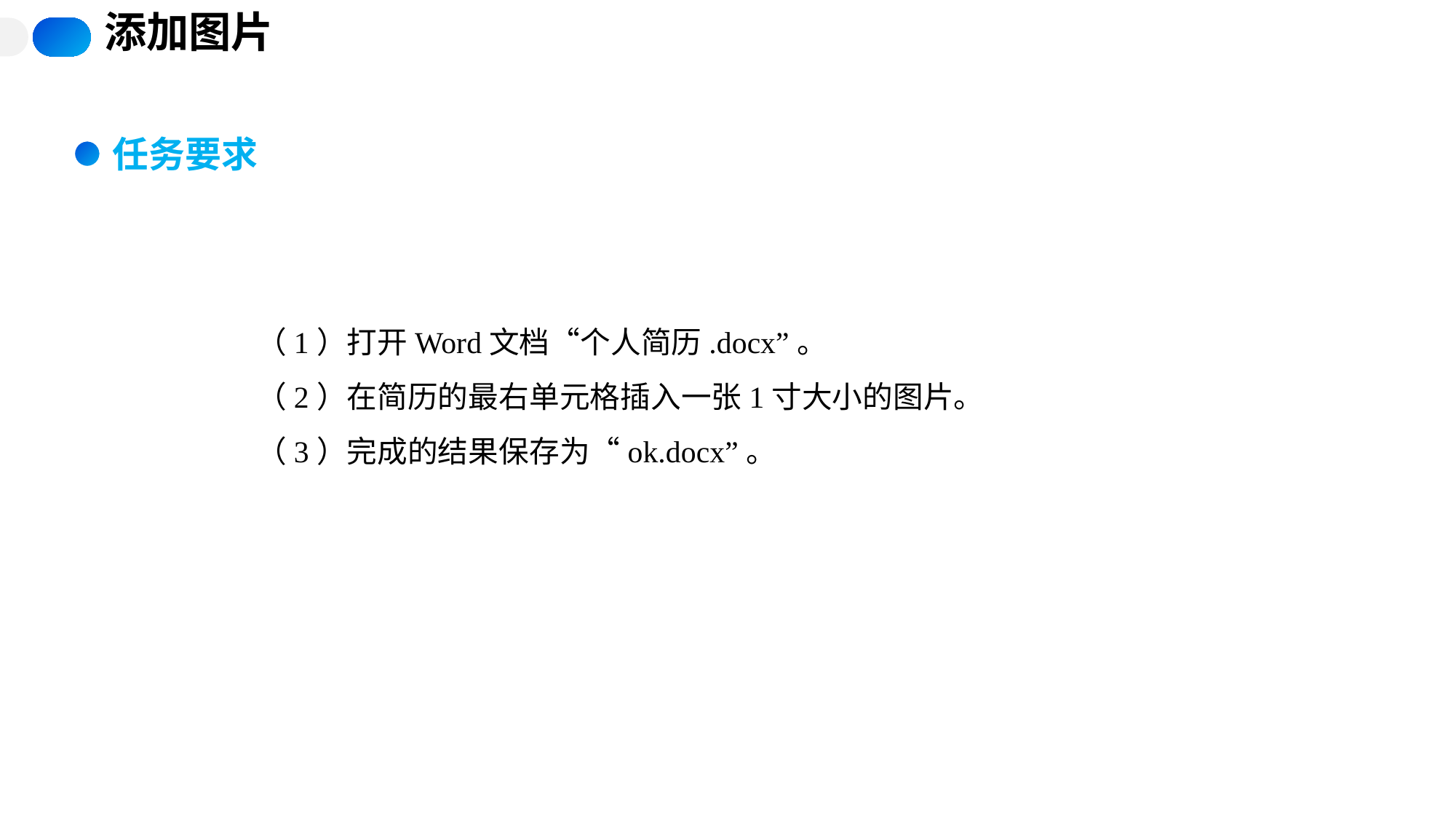

添加图片
任务要求

（1）打开Word文档“个人简历.docx”。
（2）在简历的最右单元格插入一张1寸大小的图片。
（3）完成的结果保存为“ok.docx”。